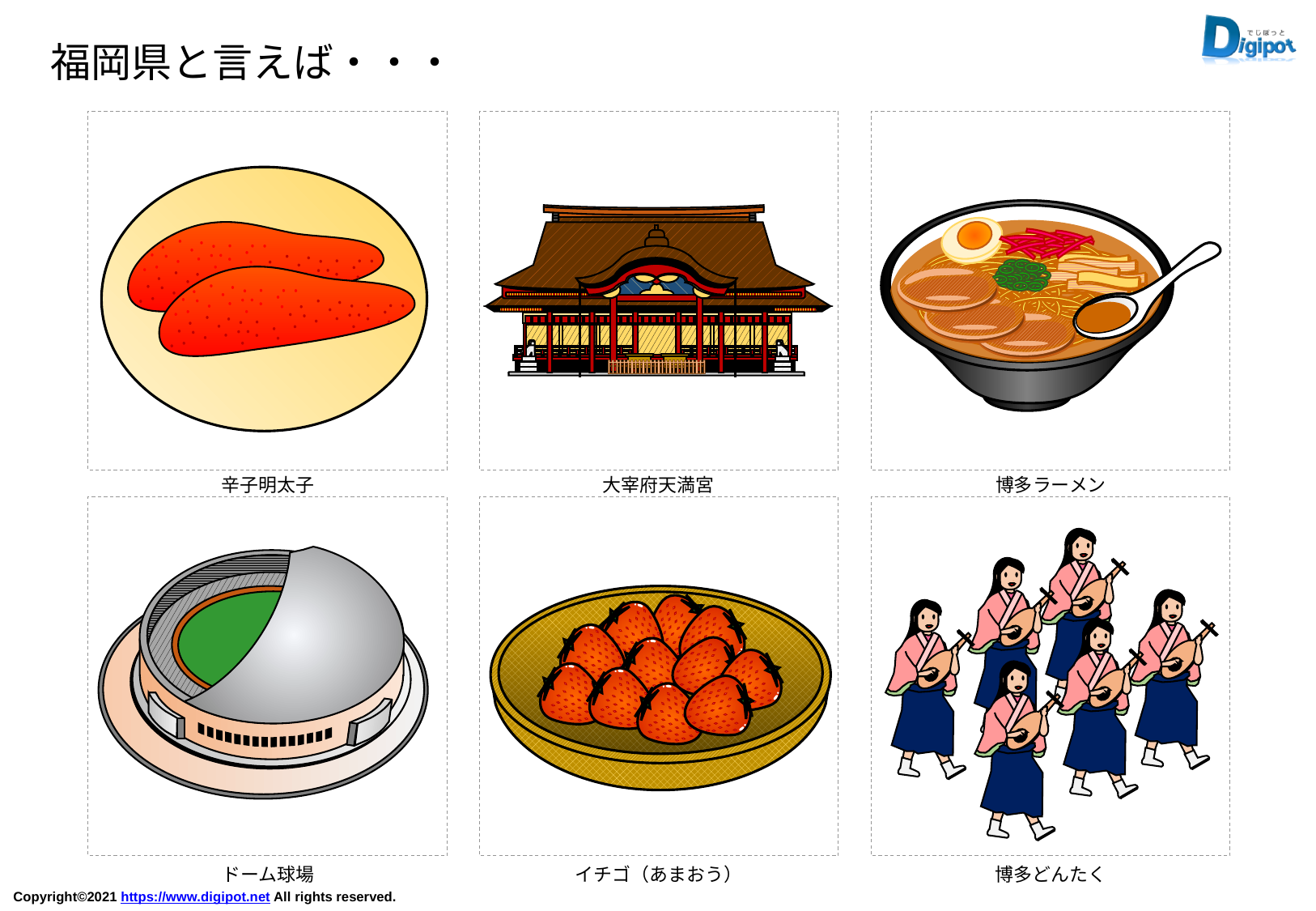

福岡県と言えば・・・

辛子明太子
大宰府天満宮
博多ラーメン

ドーム球場
イチゴ（あまおう）
博多どんたく